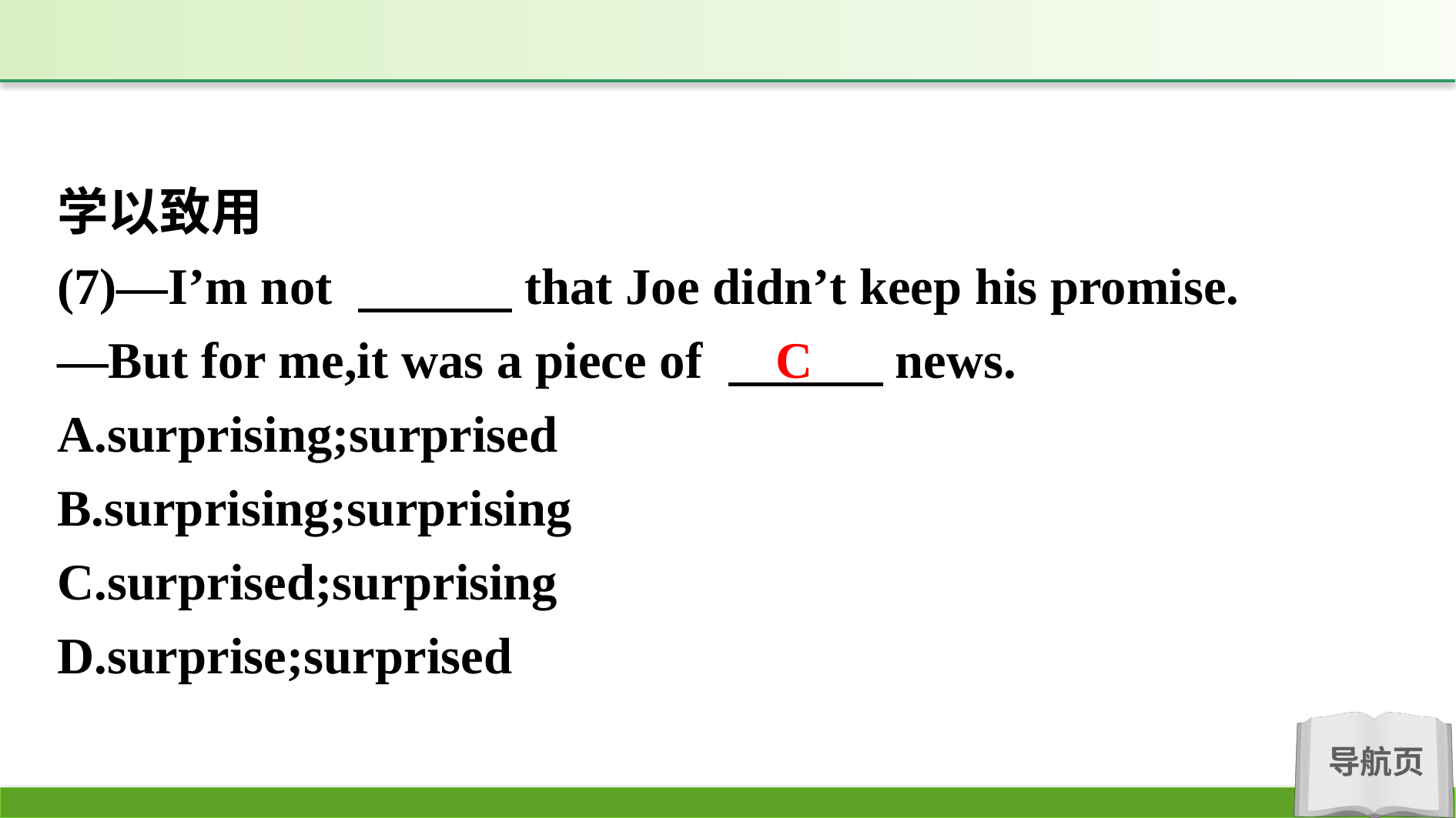

学以致用
(7)—I’m not 　　　that Joe didn’t keep his promise.
—But for me,it was a piece of 　　　news.
A.surprising;surprised
B.surprising;surprising
C.surprised;surprising
D.surprise;surprised
C